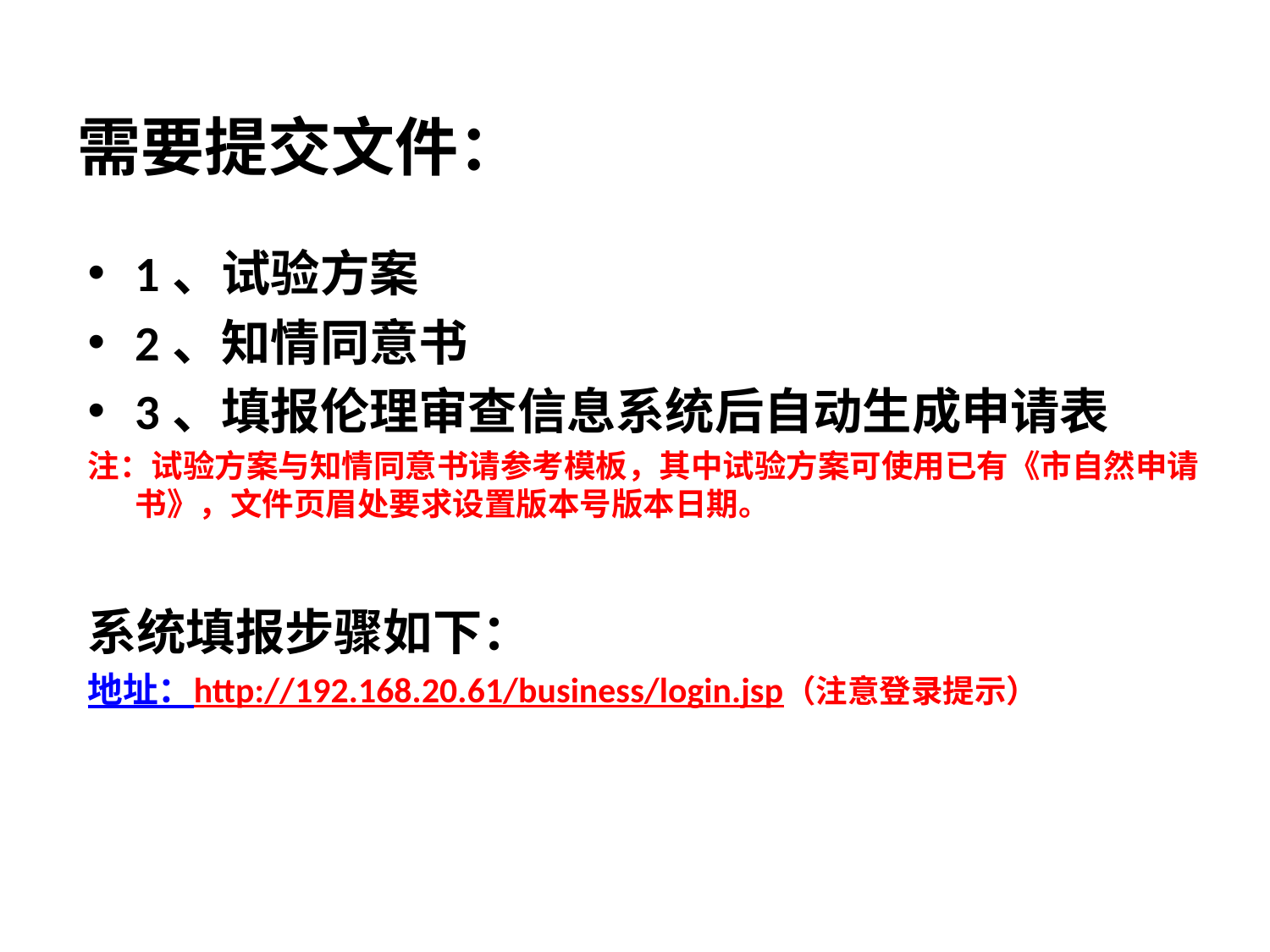

# 需要提交文件：
1、试验方案
2、知情同意书
3、填报伦理审查信息系统后自动生成申请表
注：试验方案与知情同意书请参考模板，其中试验方案可使用已有《市自然申请书》，文件页眉处要求设置版本号版本日期。

系统填报步骤如下：
地址：http://192.168.20.61/business/login.jsp（注意登录提示）